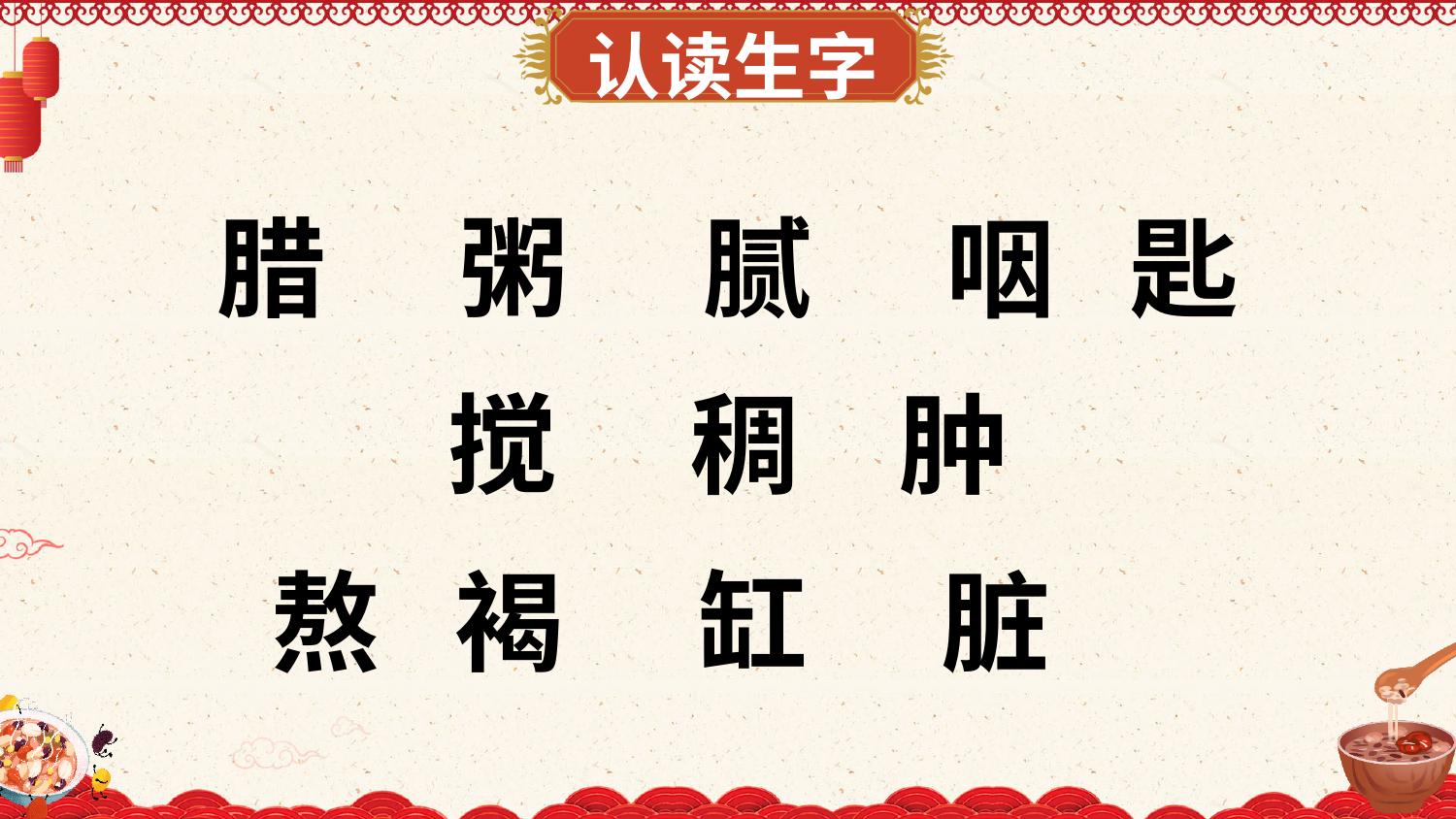

认读生字
腊　 粥 　腻　 咽   匙
搅 　稠    肿
熬   褐　 缸 　脏